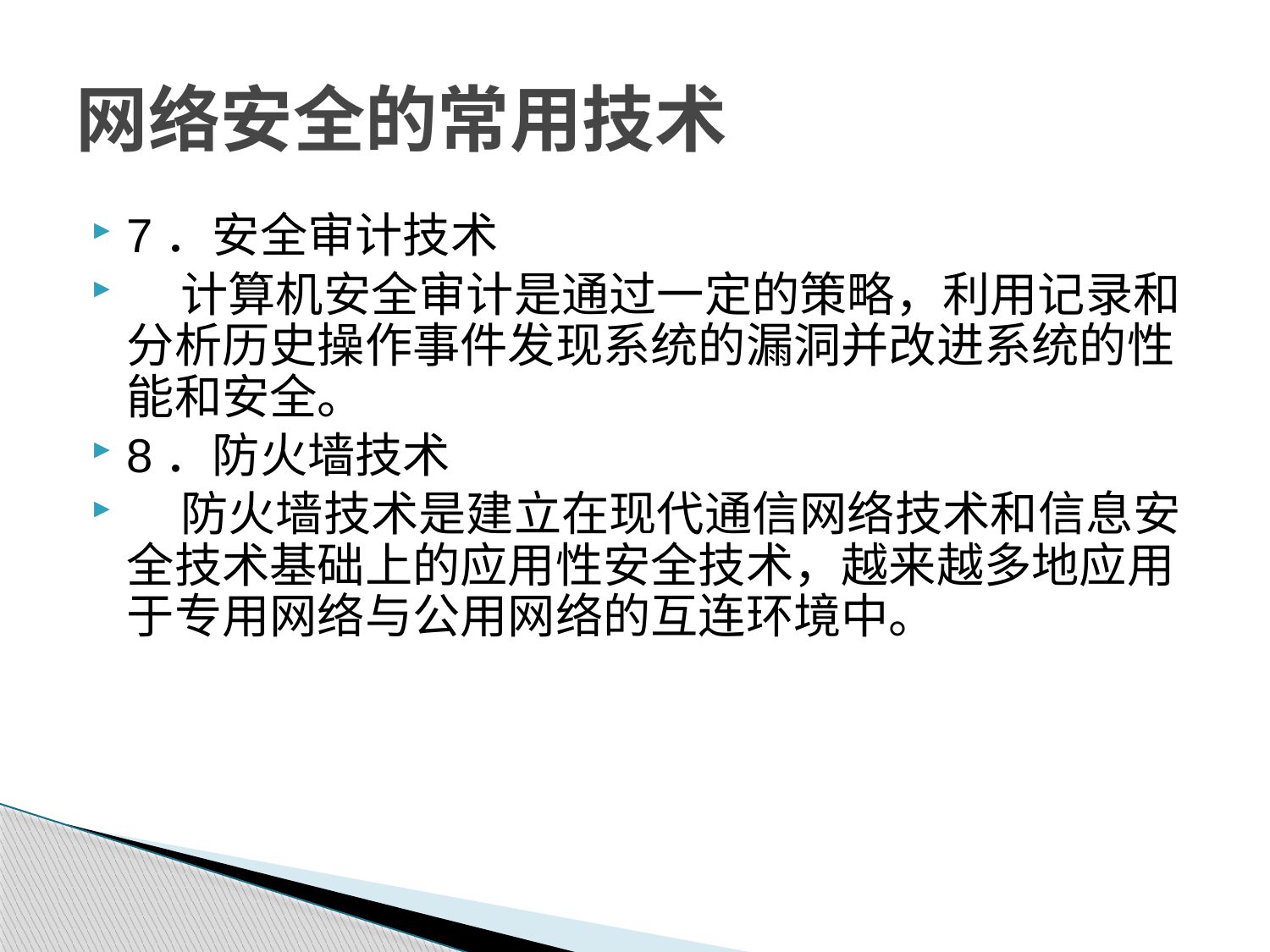

# 网络安全的常用技术
7．安全审计技术
    计算机安全审计是通过一定的策略，利用记录和分析历史操作事件发现系统的漏洞并改进系统的性能和安全。
8．防火墙技术
    防火墙技术是建立在现代通信网络技术和信息安全技术基础上的应用性安全技术，越来越多地应用于专用网络与公用网络的互连环境中。